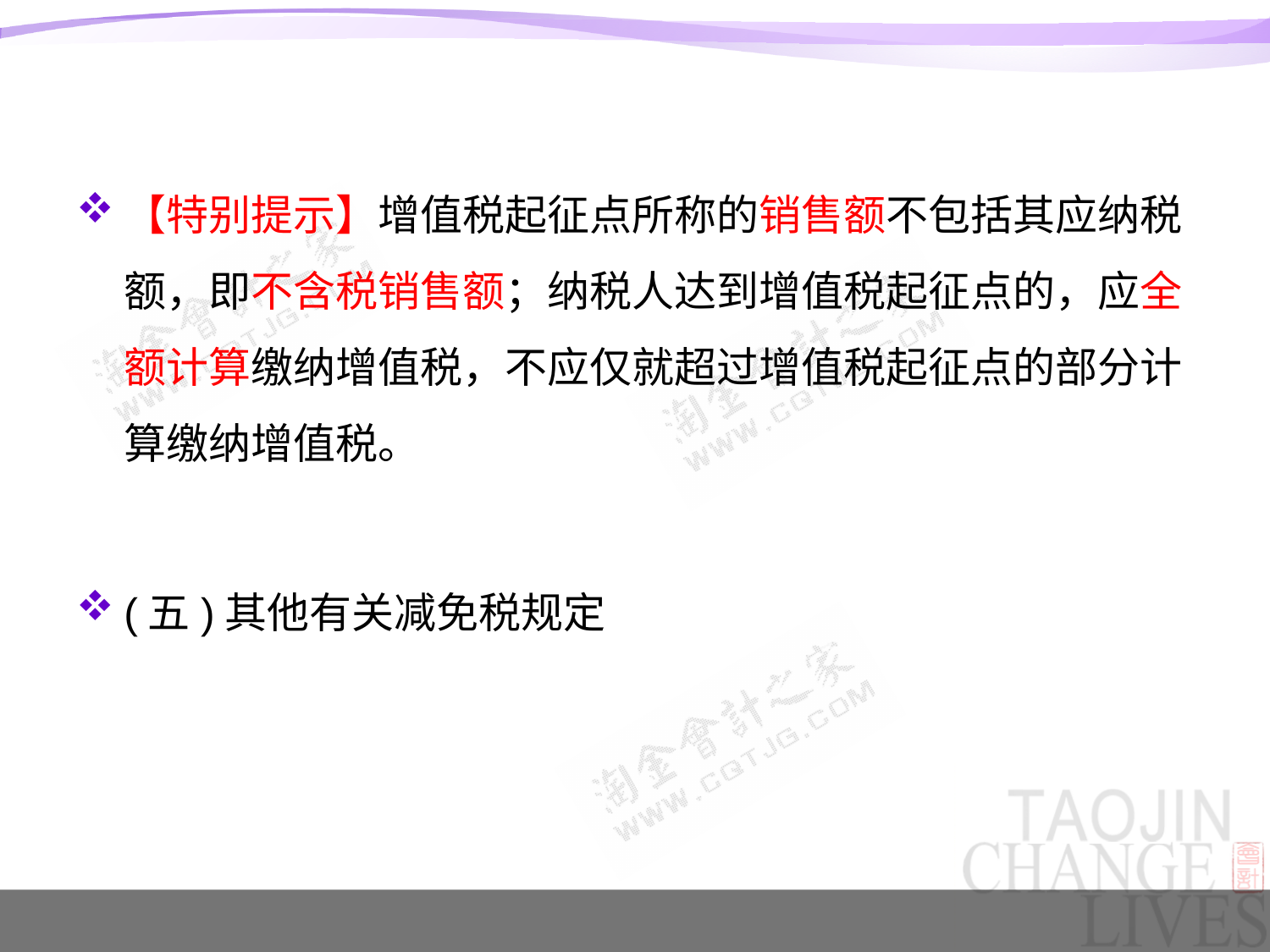

#
【特别提示】增值税起征点所称的销售额不包括其应纳税额，即不含税销售额；纳税人达到增值税起征点的，应全额计算缴纳增值税，不应仅就超过增值税起征点的部分计算缴纳增值税。

(五)其他有关减免税规定